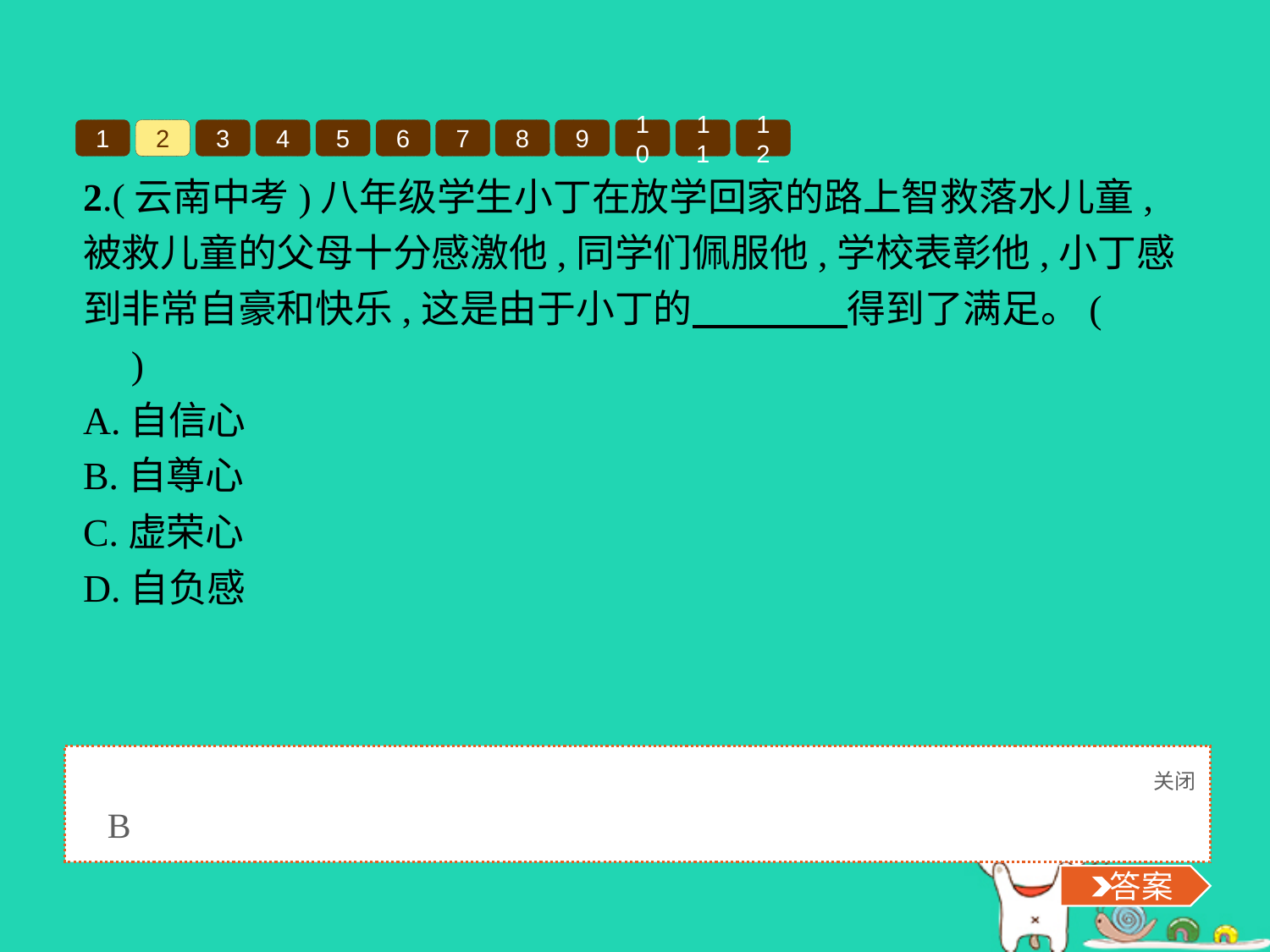

1
2
3
4
5
6
7
8
9
10
11
12
2.(云南中考)八年级学生小丁在放学回家的路上智救落水儿童,被救儿童的父母十分感激他,同学们佩服他,学校表彰他,小丁感到非常自豪和快乐,这是由于小丁的　　　　得到了满足。(　　)
A.自信心
B.自尊心
C.虚荣心
D.自负感

关闭
  答案

B
  答案